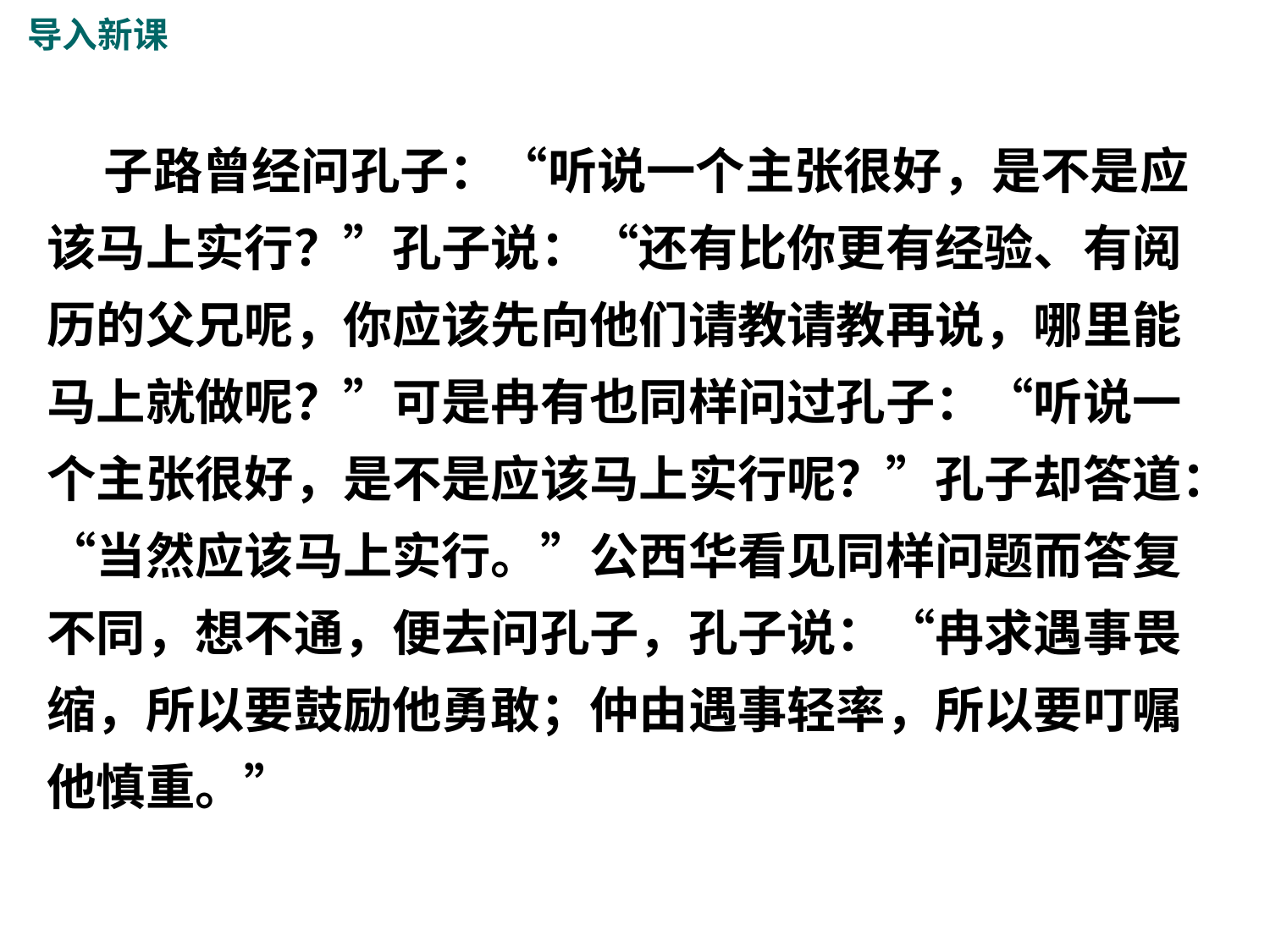

导入新课
    子路曾经问孔子：“听说一个主张很好，是不是应该马上实行？”孔子说：“还有比你更有经验、有阅历的父兄呢，你应该先向他们请教请教再说，哪里能马上就做呢？”可是冉有也同样问过孔子：“听说一个主张很好，是不是应该马上实行呢？”孔子却答道：“当然应该马上实行。”公西华看见同样问题而答复不同，想不通，便去问孔子，孔子说：“冉求遇事畏缩，所以要鼓励他勇敢；仲由遇事轻率，所以要叮嘱他慎重。”